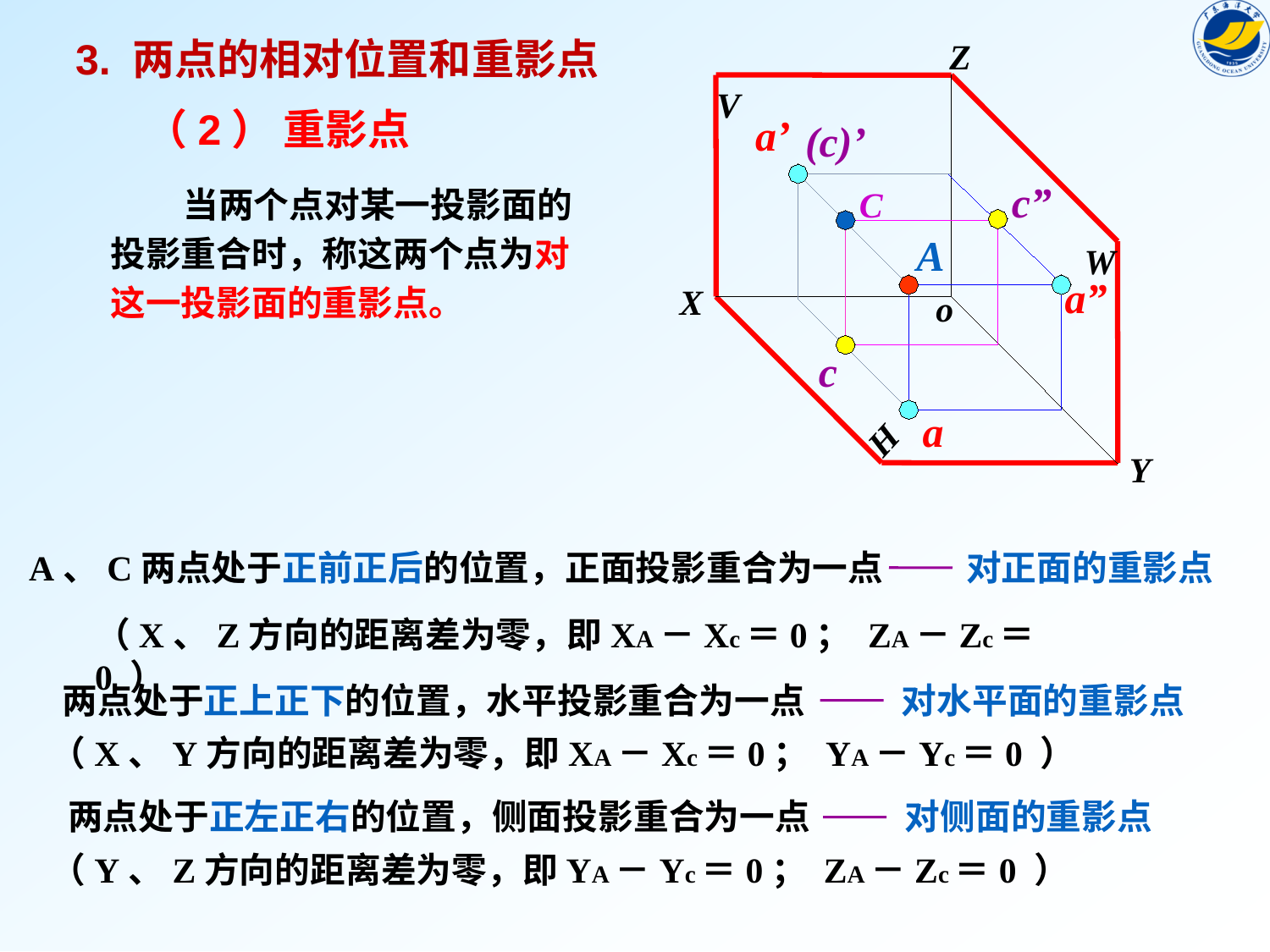

3. 两点的相对位置和重影点
Z

V

W

H
Y

X
o
（2） 重影点
a’

A
a”

a

(c)’
c”
C

c

        当两个点对某一投影面的
投影重合时，称这两个点为对
这一投影面的重影点。
 A、C两点处于正前正后的位置，正面投影重合为一点
对正面的重影点

（X、Z方向的距离差为零，即XA－Xc＝0； ZA－Zc＝0 ）
两点处于正上正下的位置，水平投影重合为一点
对水平面的重影点

 （X、Y方向的距离差为零，即XA－Xc＝0； YA－Yc＝0 ）
两点处于正左正右的位置，侧面投影重合为一点
对侧面的重影点

 （Y、Z方向的距离差为零，即YA－Yc＝0； ZA－Zc＝0 ）